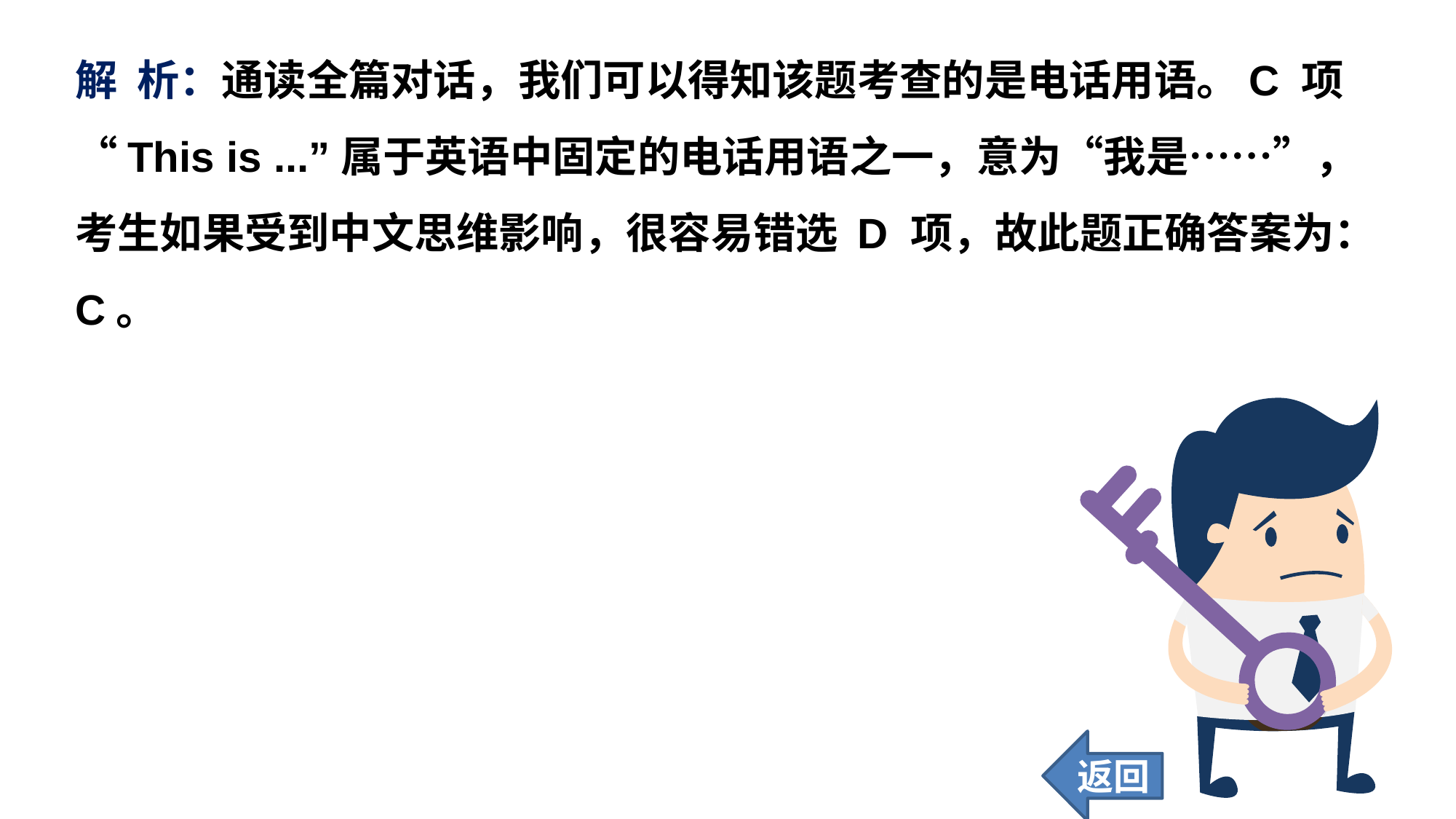

解  析：通读全篇对话，我们可以得知该题考查的是电话用语。C 项“This is ...”属于英语中固定的电话用语之一，意为“我是……”，考生如果受到中文思维影响，很容易错选 D 项，故此题正确答案为：C。

返回
63